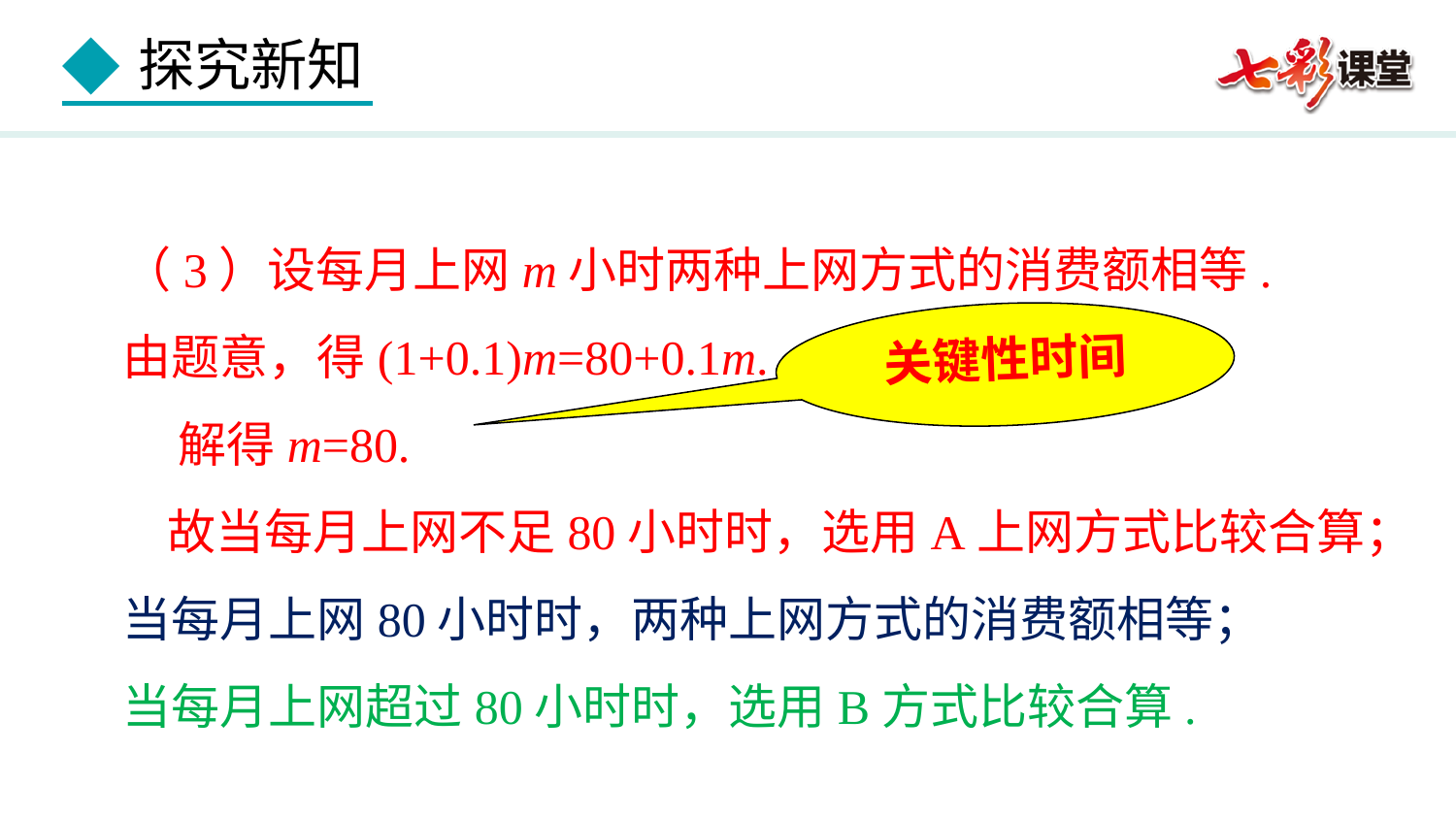

（3）设每月上网m小时两种上网方式的消费额相等.
由题意，得(1+0.1)m=80+0.1m.
    解得m=80.
   故当每月上网不足80小时时，选用A上网方式比较合算；当每月上网80小时时，两种上网方式的消费额相等；
当每月上网超过80小时时，选用B方式比较合算.
关键性时间